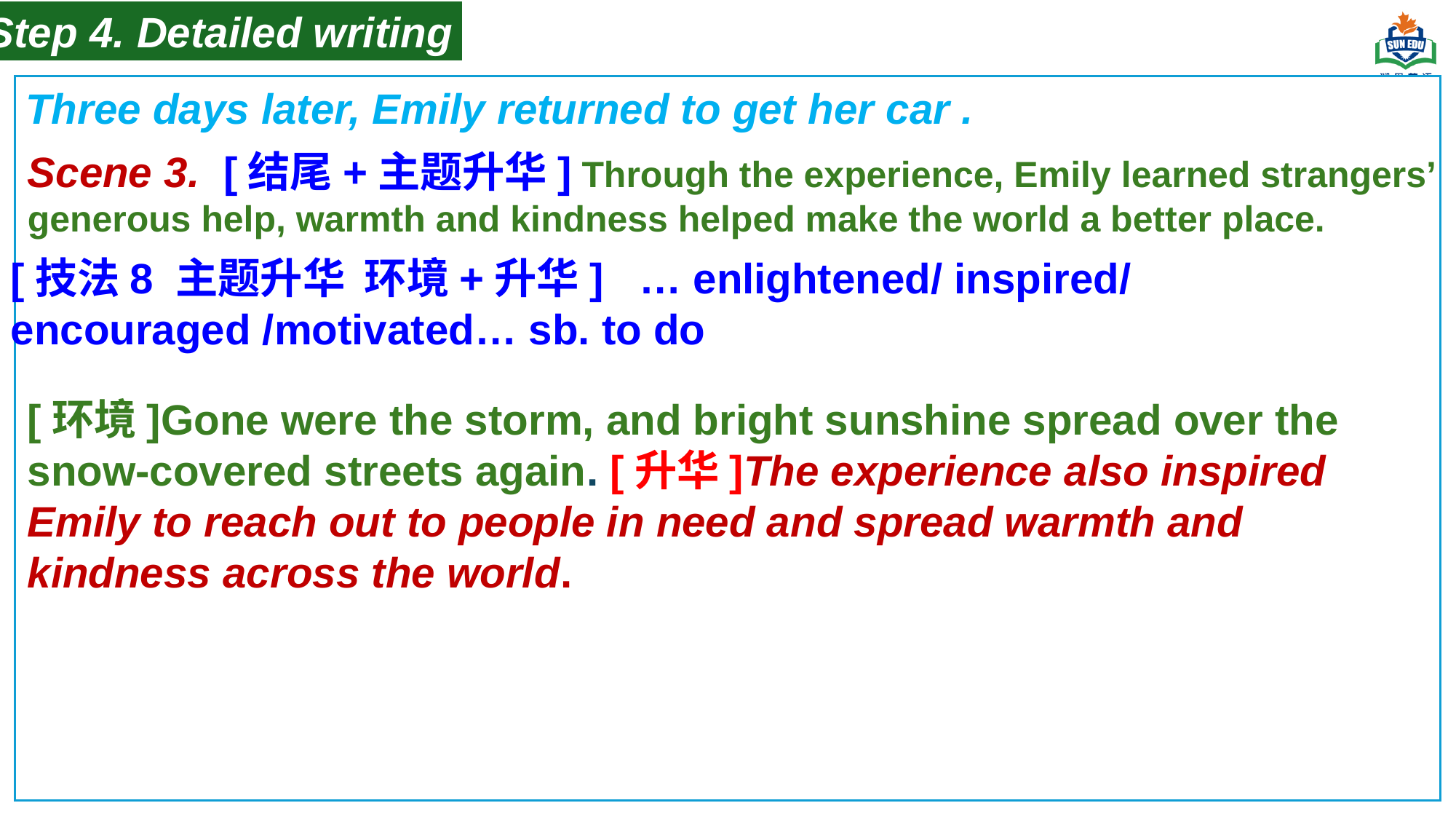

Step 4. Detailed writing
Three days later, Emily returned to get her car .

Scene 3.  [结尾+主题升华] Through the experience, Emily learned strangers’ generous help, warmth and kindness helped make the world a better place.
[技法8 主题升华  环境+升华]   … enlightened/ inspired/ encouraged /motivated… sb. to do
[环境]Gone were the storm, and bright sunshine spread over the snow-covered streets again. [升华]The experience also inspired Emily to reach out to people in need and spread warmth and kindness across the world.